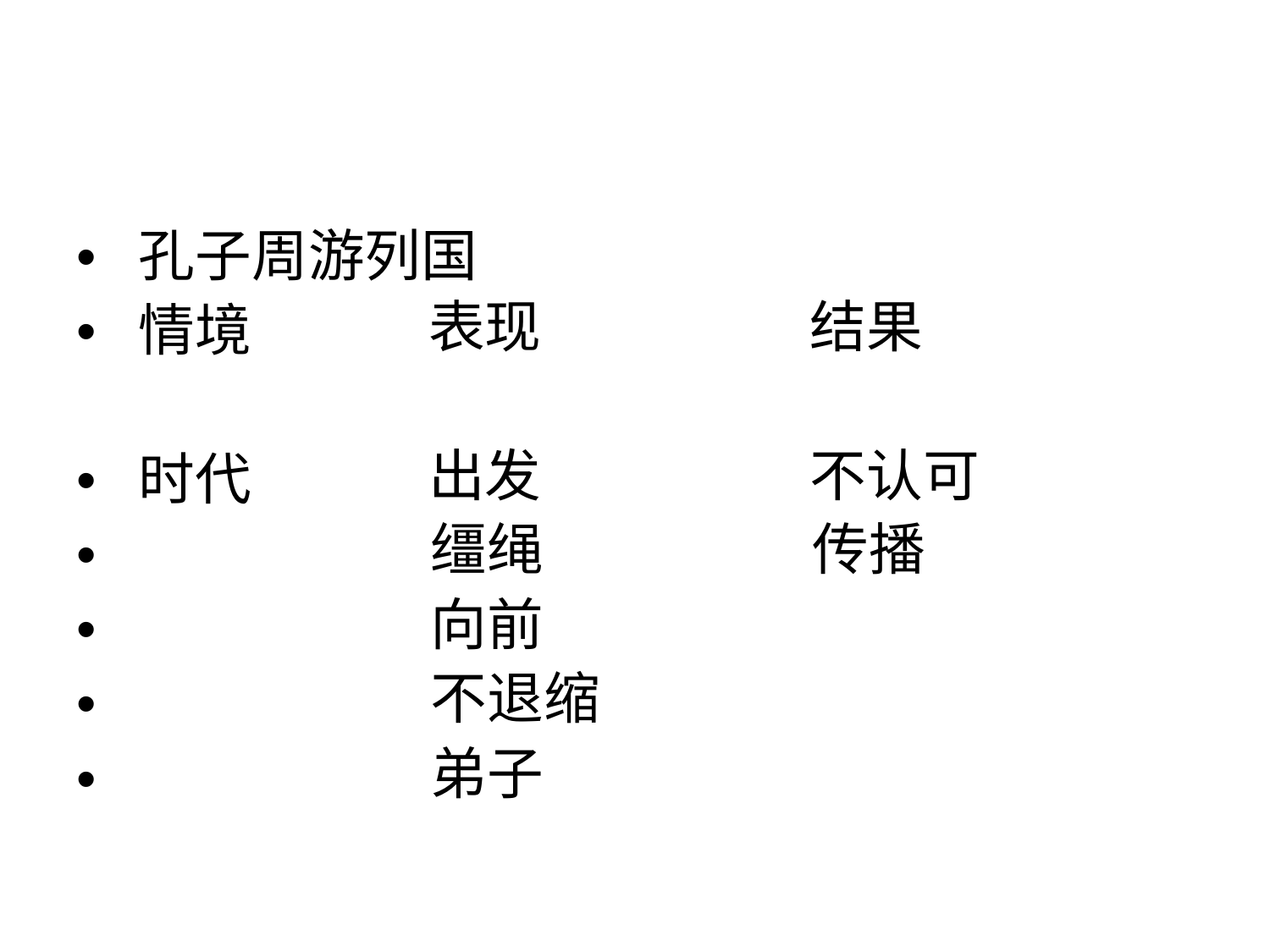

• 孔子周游列国
• 情境
表现
结果
• 时代
出发
不认可
传播
•
•
•
•
缰绳
向前
不退缩
弟子